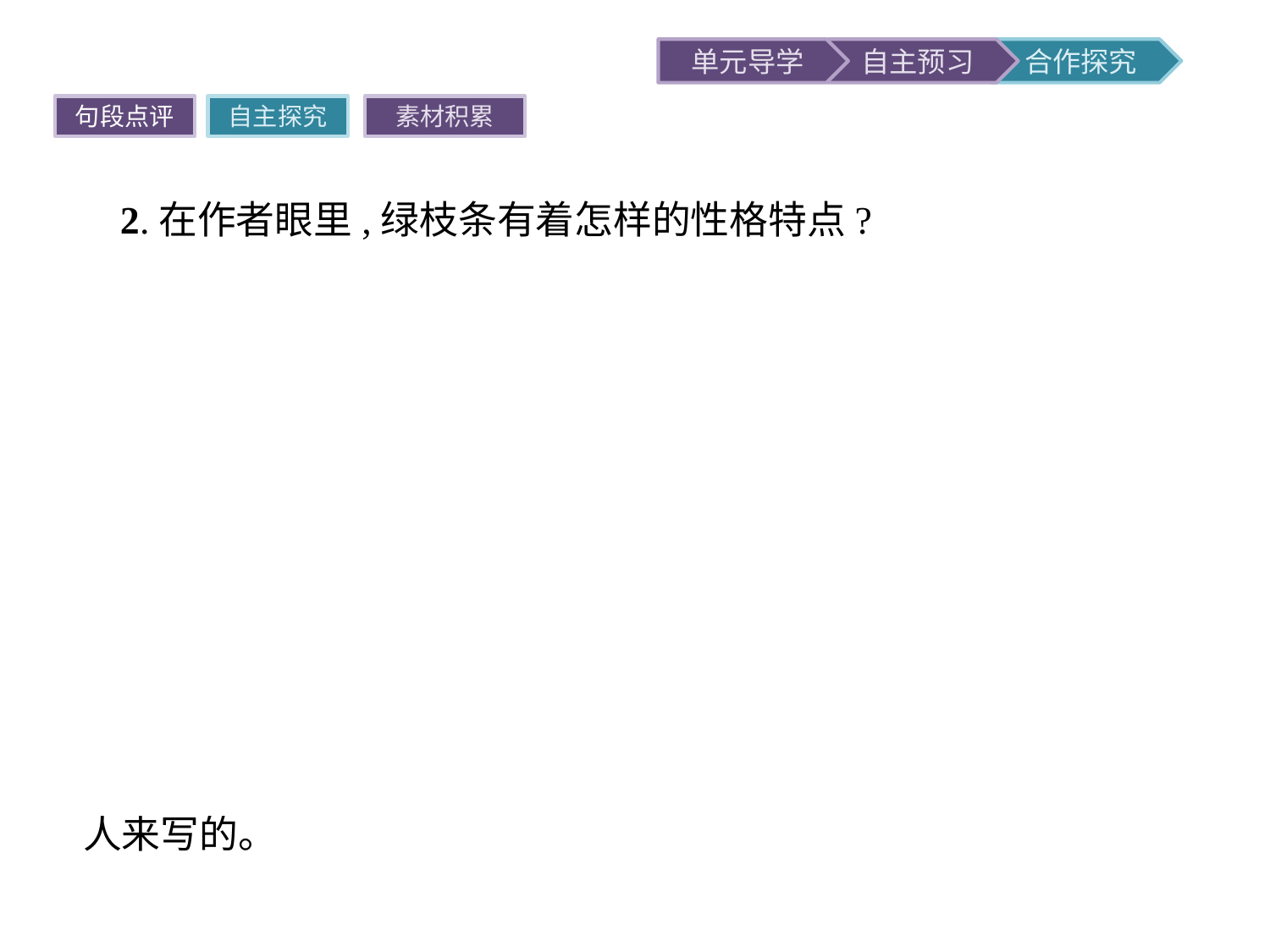

句段点评
自主探究
素材积累
2.在作者眼里,绿枝条有着怎样的性格特点?
提示作者描写绿枝条,一半是写实景实情,一半是带着感情与想象。它具有美的特点,“伸开柔软的卷须”“舒开折叠着的嫩叶”,下雨时带着“淅沥的声音,小婆娑的摆舞”;它是青春、爱和幸福的象征,就像作者说的,“我要借绿色来比喻葱茏的爱和幸福,我要借绿色来比喻猗郁的年华”;它是柔弱的,离开阳光就“失去了青苍的颜色,变得柔绿,变成嫩黄;枝条变成细瘦,变成娇弱,好像病了的孩子”;它是倔强的、坚贞的,“它的尖端总朝着窗外的方向。甚至于一枚细叶,一茎卷须,都朝原来的方向。植物是多固执啊!”它是“永不屈服于黑暗的囚人”。这些特点既有现实依据,又有作者的美化、拟人化的加工,作者是把绿枝条当作人来写的。